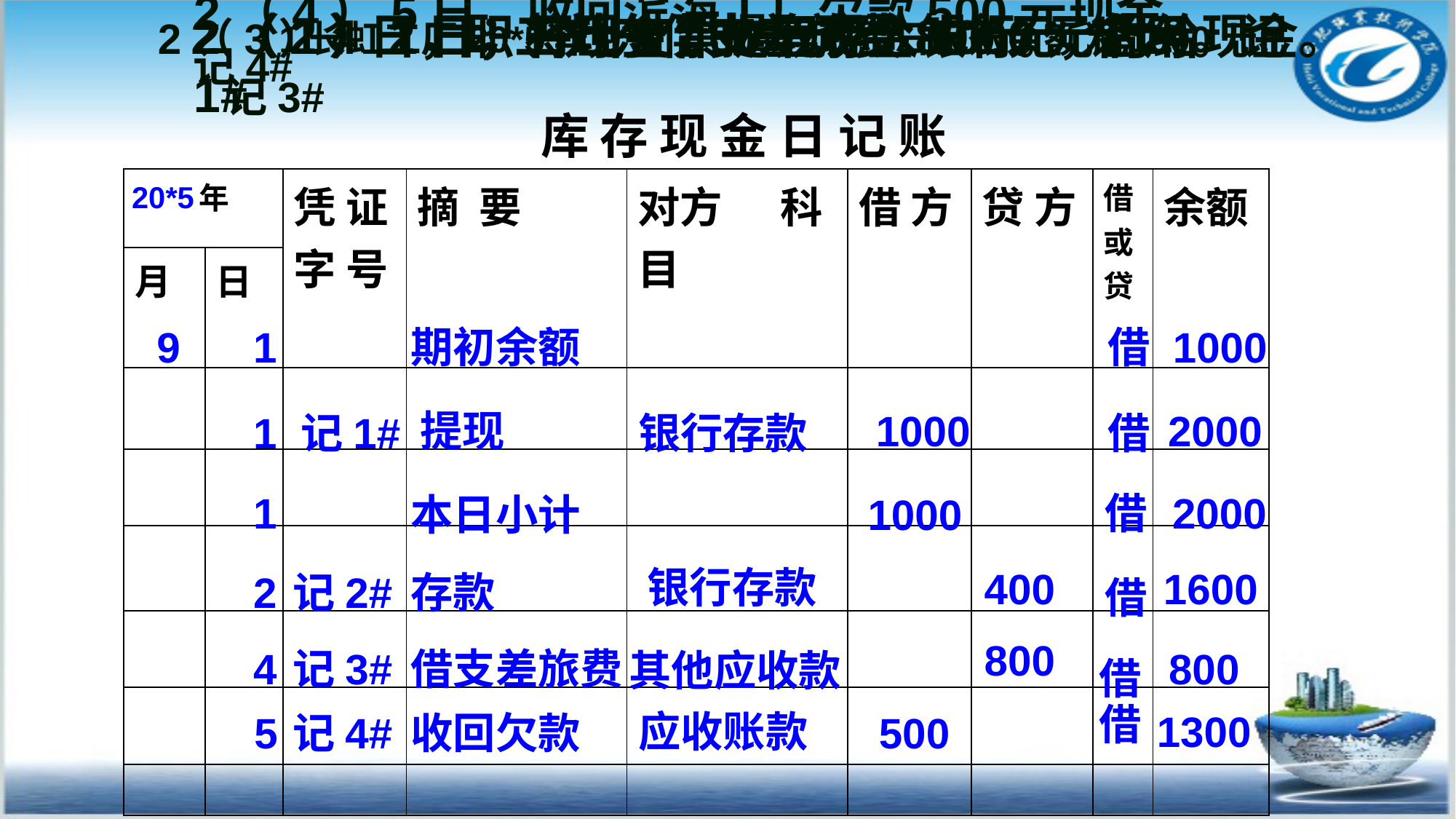

# 1长虹工厂20*5年9月1日库存现金日记账余额为1000元
2（3）4日，职工刘东借支差旅费800元，付给现金。
     记3#
2（2）2日，将现金400元存入银行。  记2#
2（1）1日，开出支票提取现金1000元备用。记1#
2（4）5日，收回滨海工厂欠款500元现金。记4#
库 存 现 金 日 记 账

| 年 |  | 凭 证 字 号 | 摘 要 | 对方 科目 | 借 方 | 贷 方 | 借或贷 | 余额 |
| --- | --- | --- | --- | --- | --- | --- | --- | --- |
| 月 | 日 |  |  |  |  |  |  |  |
|  |  |  |  |  |  |  |  |  |
|  |  |  |  |  |  |  |  |  |
|  |  |  |  |  |  |  |  |  |
|  |  |  |  |  |  |  |  |  |
|  |  |  |  |  |  |  |  |  |
|  |  |  |  |  |  |  |  |  |
20*5
9
1
期初余额
借
1000
提现
1000
2000
1
记1#
借
银行存款
借
2000
1
本日小计
1000
银行存款
400
1600
存款
2
记2#
借
800
借支差旅费
4
记3#
 800
其他应收款
借
借
应收账款
1300
收回欠款
 500
5
记4#